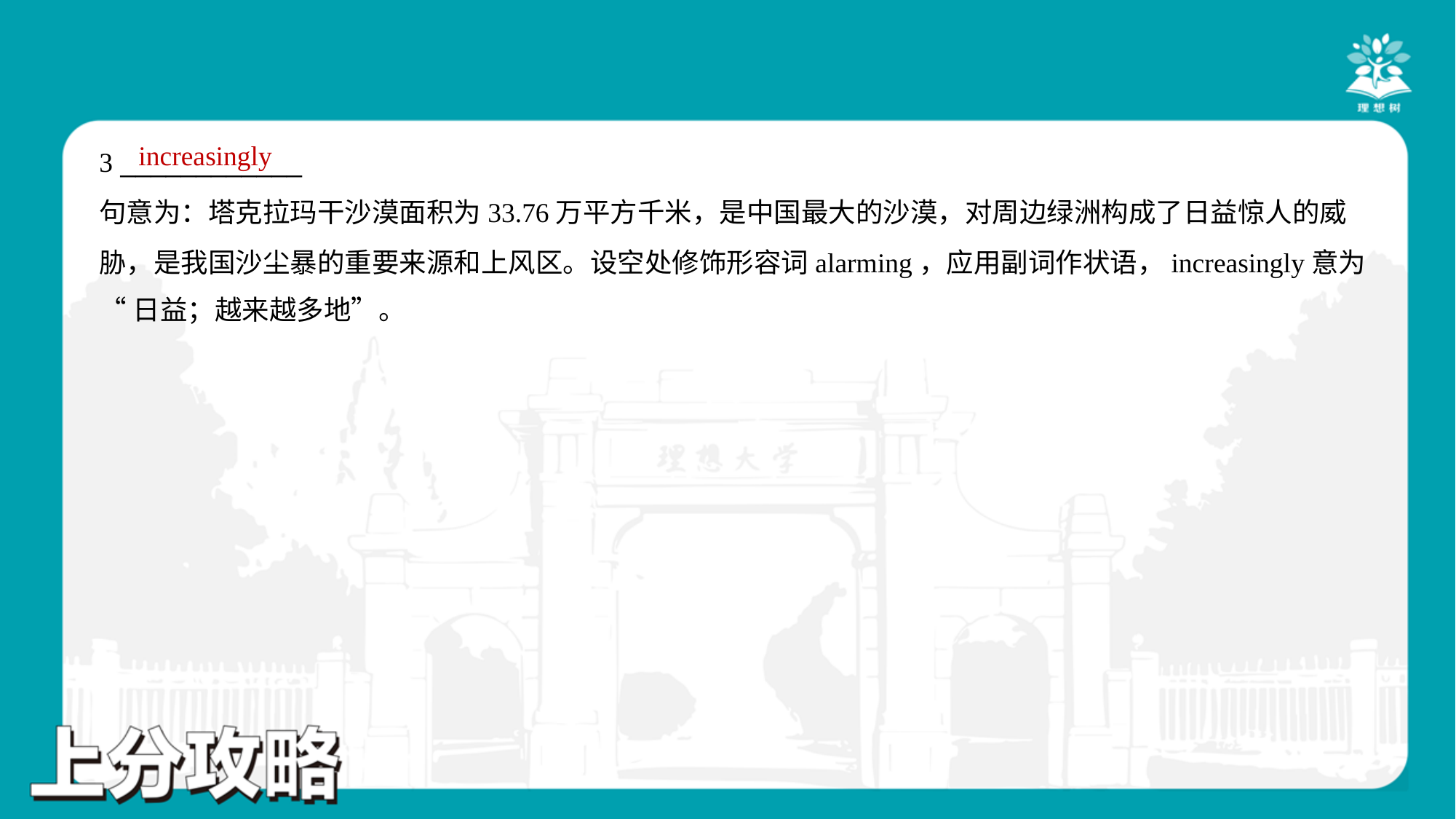

increasingly
3 ____________
句意为：塔克拉玛干沙漠面积为33.76万平方千米，是中国最大的沙漠，对周边绿洲构成了日益惊人的威
胁，是我国沙尘暴的重要来源和上风区。设空处修饰形容词alarming，应用副词作状语，increasingly意为
“日益；越来越多地”。